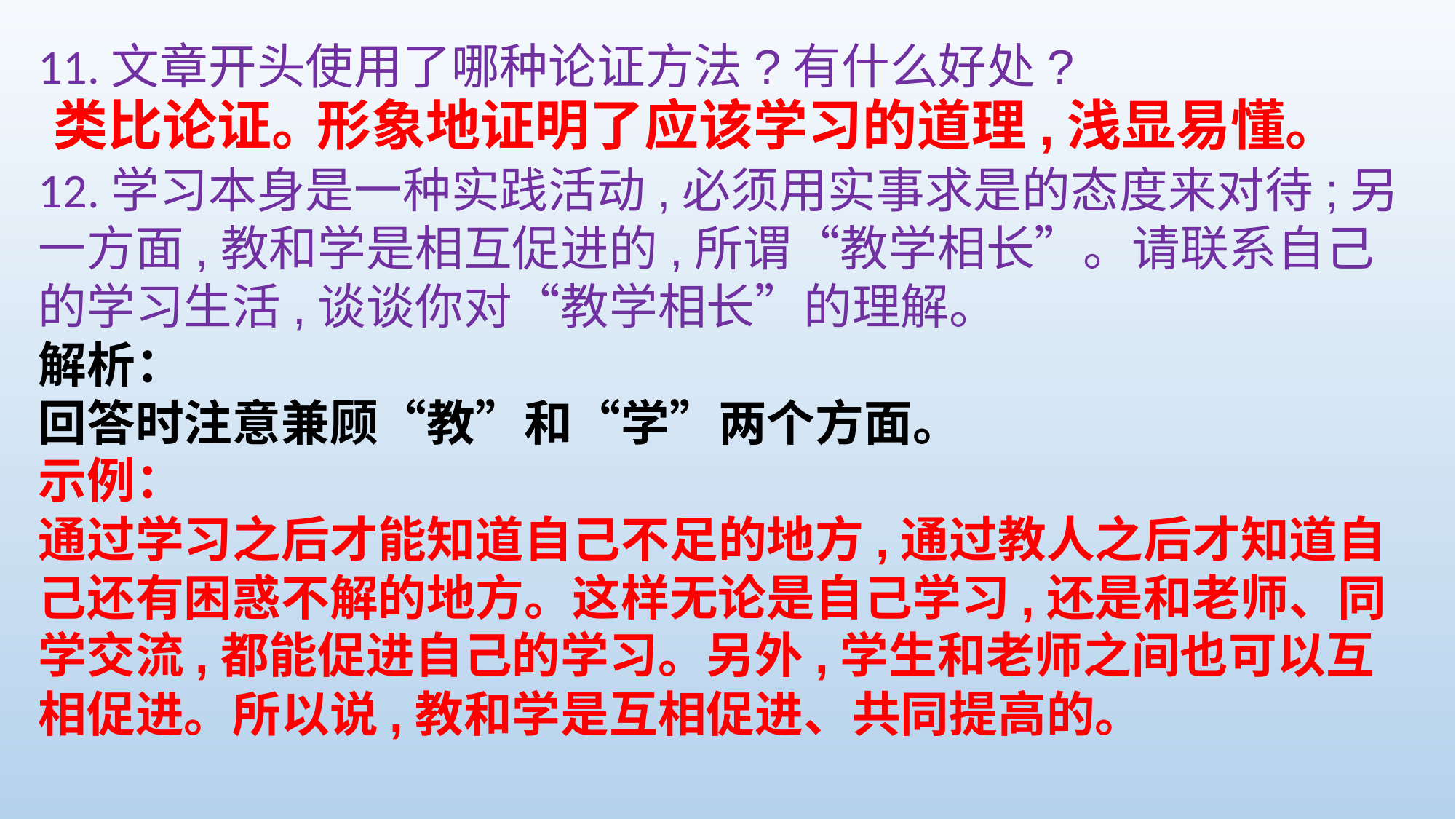

11.文章开头使用了哪种论证方法?有什么好处?

12.学习本身是一种实践活动,必须用实事求是的态度来对待;另一方面,教和学是相互促进的,所谓“教学相长”。请联系自己的学习生活,谈谈你对“教学相长”的理解。
解析：
回答时注意兼顾“教”和“学”两个方面。
示例：
通过学习之后才能知道自己不足的地方,通过教人之后才知道自己还有困惑不解的地方。这样无论是自己学习,还是和老师、同学交流,都能促进自己的学习。另外,学生和老师之间也可以互相促进。所以说,教和学是互相促进、共同提高的。
类比论证。
形象地证明了应该学习的道理,浅显易懂。